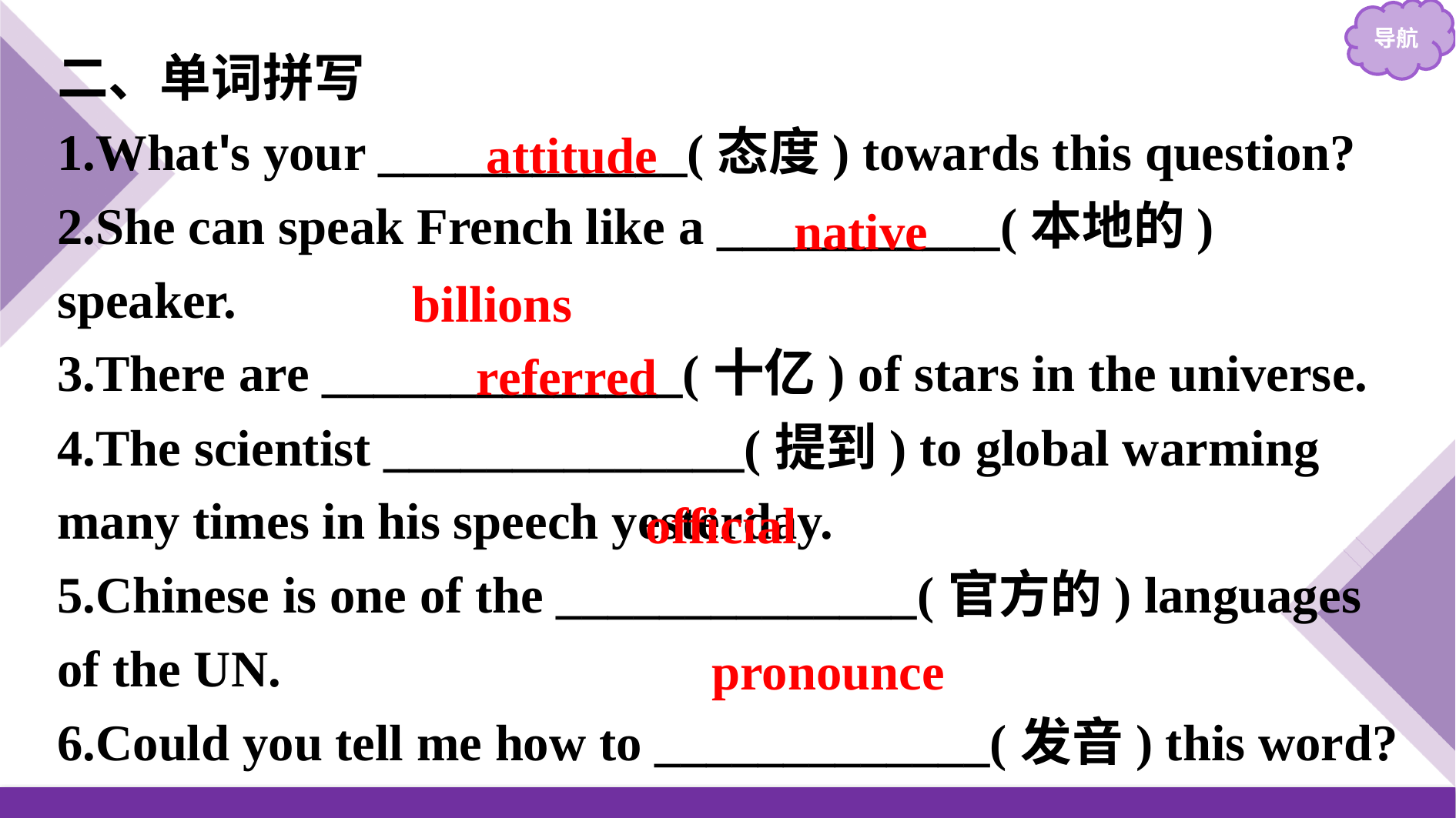

二、单词拼写
1.What's your ____________(态度) towards this question?
2.She can speak French like a ___________(本地的) speaker.
3.There are ______________(十亿) of stars in the universe.
4.The scientist ______________(提到) to global warming many times in his speech yesterday.
5.Chinese is one of the ______________(官方的) languages of the UN.
6.Could you tell me how to _____________(发音) this word?
attitude
native
billions
referred
official
pronounce